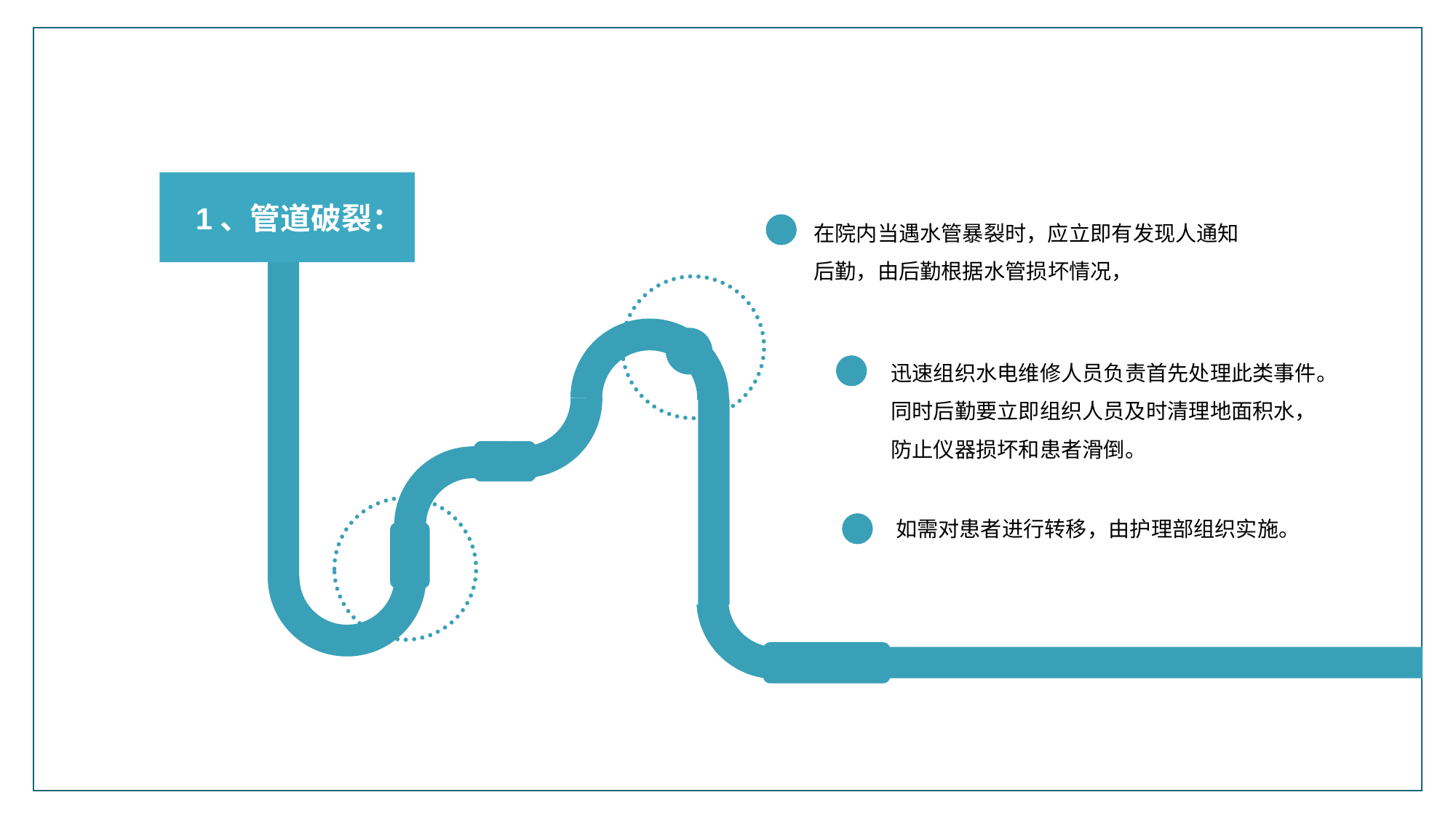

1、管道破裂：
在院内当遇水管暴裂时，应立即有发现人通知后勤，由后勤根据水管损坏情况，

迅速组织水电维修人员负责首先处理此类事件。同时后勤要立即组织人员及时清理地面积水，防止仪器损坏和患者滑倒。
如需对患者进行转移，由护理部组织实施。